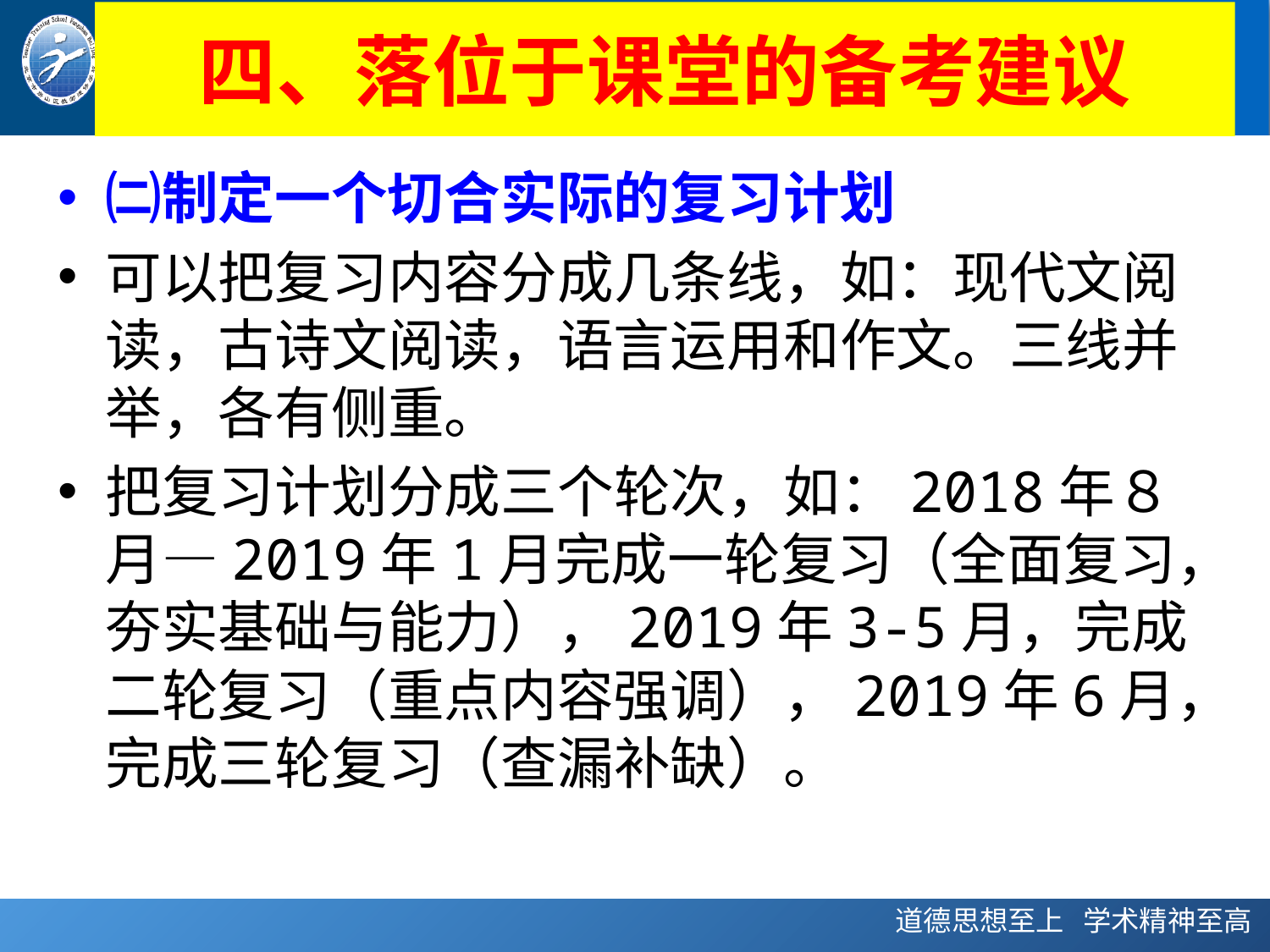

# 四、落位于课堂的备考建议
㈡制定一个切合实际的复习计划
可以把复习内容分成几条线，如：现代文阅读，古诗文阅读，语言运用和作文。三线并举，各有侧重。
把复习计划分成三个轮次，如：2018年８月—2019年1月完成一轮复习（全面复习，夯实基础与能力），2019年3-5月，完成二轮复习（重点内容强调），2019年6月，完成三轮复习（查漏补缺）。